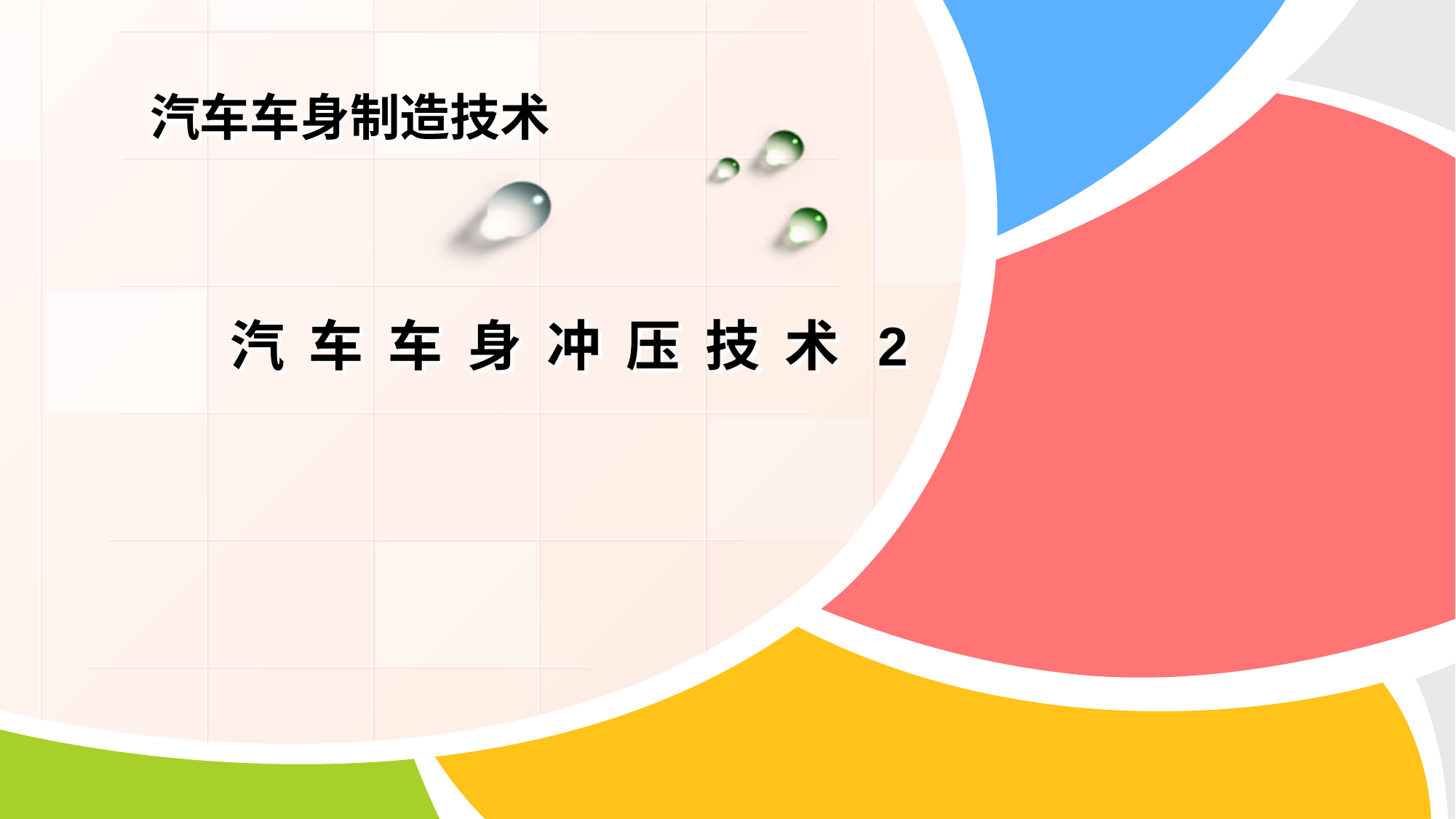

# 汽车车身制造技术
  汽  车  车  身  冲  压  技  术  2